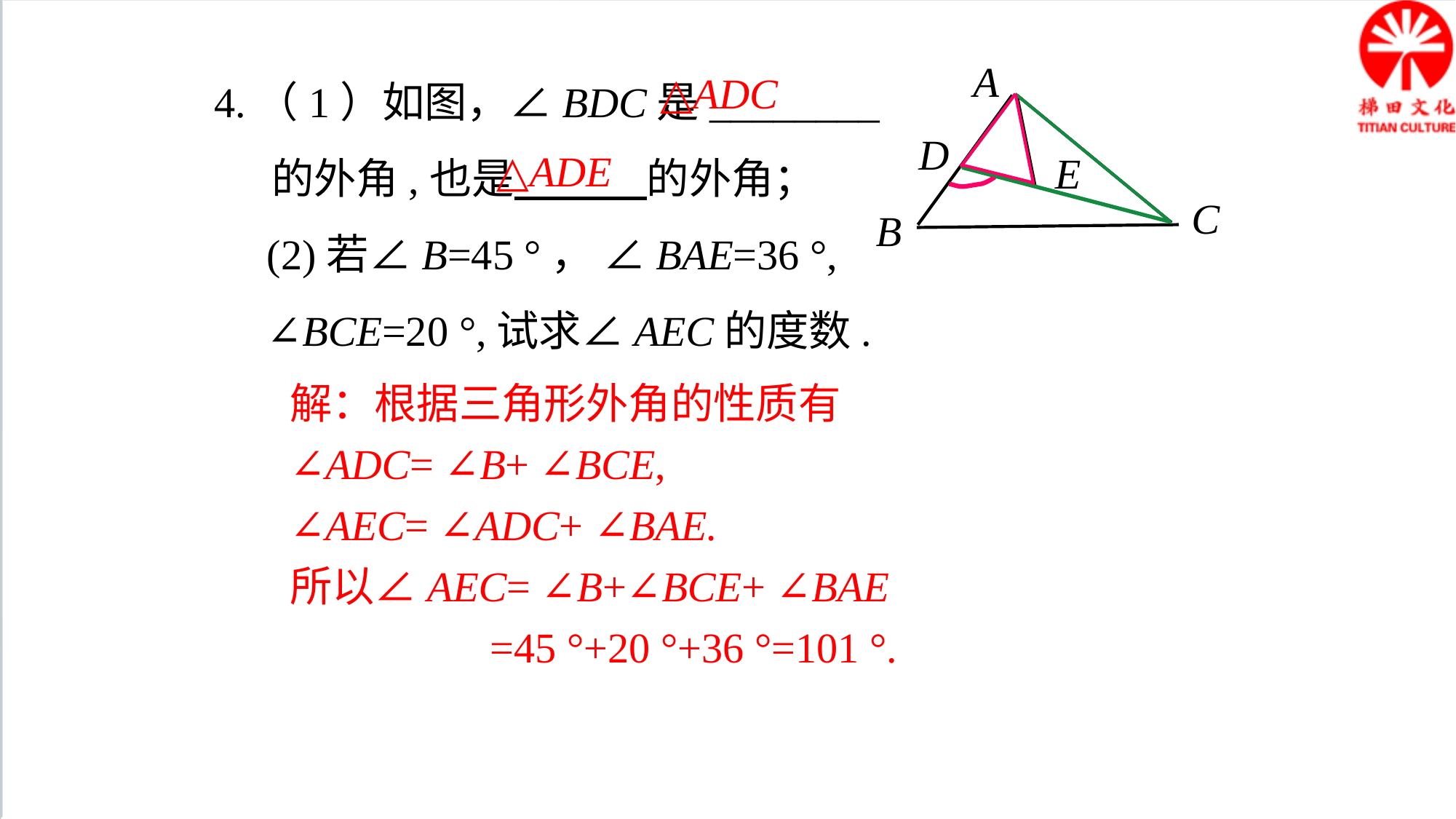

4.（1）如图，∠BDC是________
     的外角,也是              的外角；
     (2)若∠B=45 °， ∠BAE=36 °,
     ∠BCE=20 °,试求∠AEC的度数.
A
△ADC

E
D
△ADE

C
B

解：根据三角形外角的性质有
∠ADC= ∠B+ ∠BCE,
∠AEC= ∠ADC+ ∠BAE.
所以∠AEC= ∠B+∠BCE+ ∠BAE
                   =45 °+20 °+36 °=101 °.